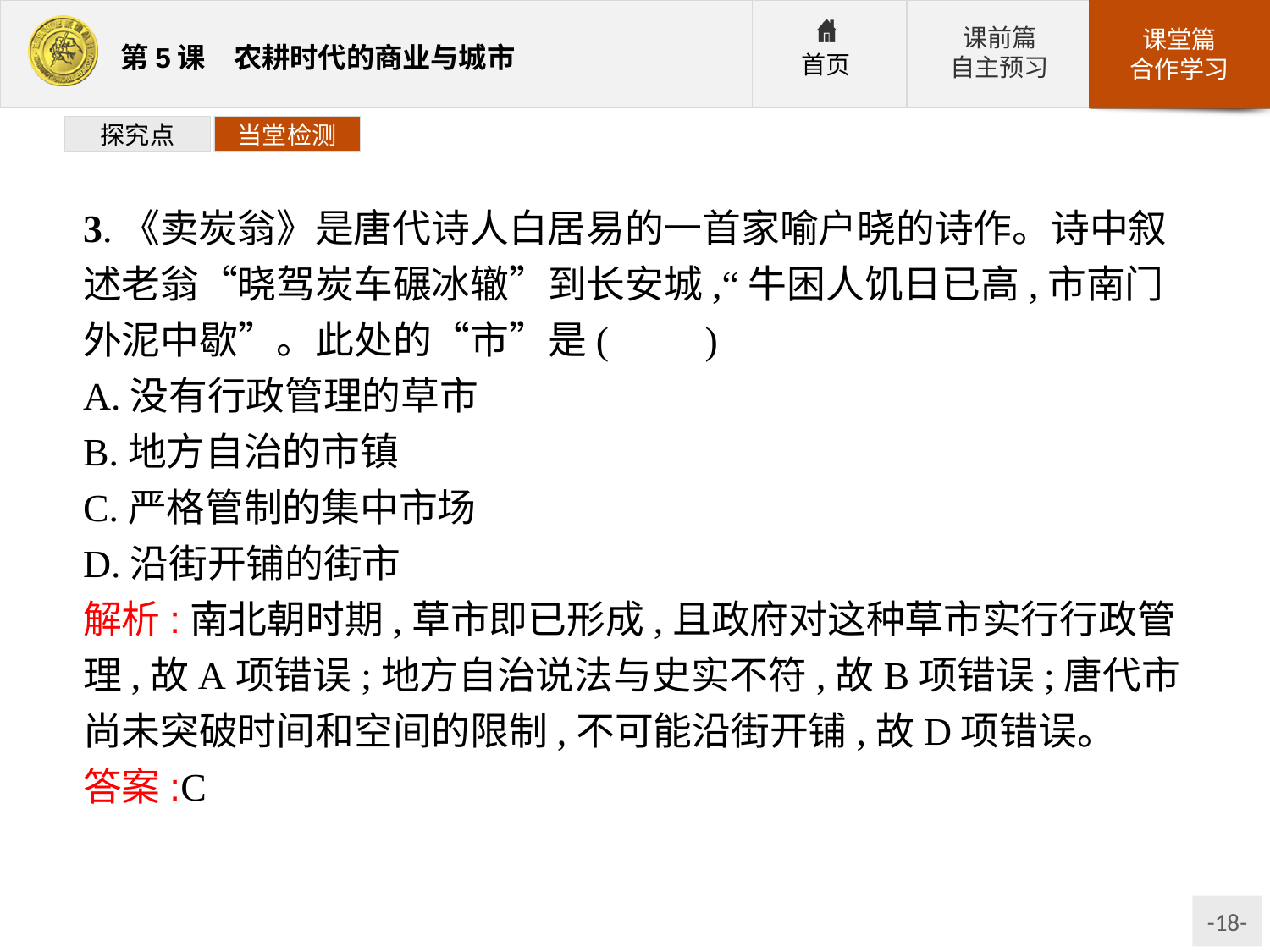

探究点
当堂检测
3.《卖炭翁》是唐代诗人白居易的一首家喻户晓的诗作。诗中叙述老翁“晓驾炭车碾冰辙”到长安城,“牛困人饥日已高,市南门外泥中歇”。此处的“市”是(　　)
A.没有行政管理的草市
B.地方自治的市镇
C.严格管制的集中市场
D.沿街开铺的街市
解析:南北朝时期,草市即已形成,且政府对这种草市实行行政管理,故A项错误;地方自治说法与史实不符,故B项错误;唐代市尚未突破时间和空间的限制,不可能沿街开铺,故D项错误。
答案:C